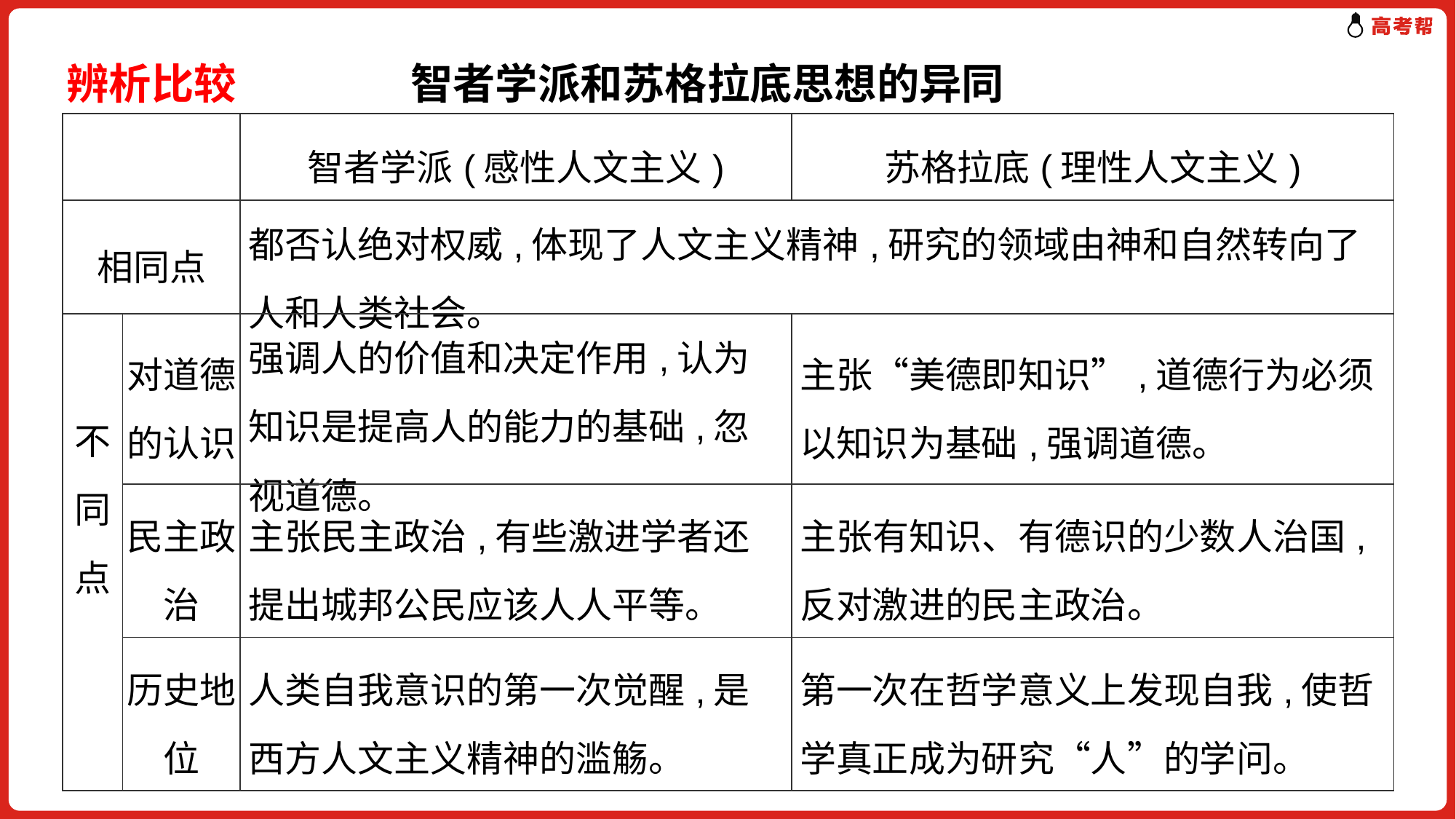

辨析比较　　　     智者学派和苏格拉底思想的异同
|  |  | 智者学派(感性人文主义) | 苏格拉底(理性人文主义) |
| --- | --- | --- | --- |
| 相同点 |  | 都否认绝对权威,体现了人文主义精神,研究的领域由神和自然转向了人和人类社会。 |  |
| 不同点 | 对道德的认识 | 强调人的价值和决定作用,认为知识是提高人的能力的基础,忽视道德。 | 主张“美德即知识”,道德行为必须以知识为基础,强调道德。 |
|  | 民主政治 | 主张民主政治,有些激进学者还提出城邦公民应该人人平等。 | 主张有知识、有德识的少数人治国,反对激进的民主政治。 |
|  | 历史地位 | 人类自我意识的第一次觉醒,是西方人文主义精神的滥觞。 | 第一次在哲学意义上发现自我,使哲学真正成为研究“人”的学问。 |